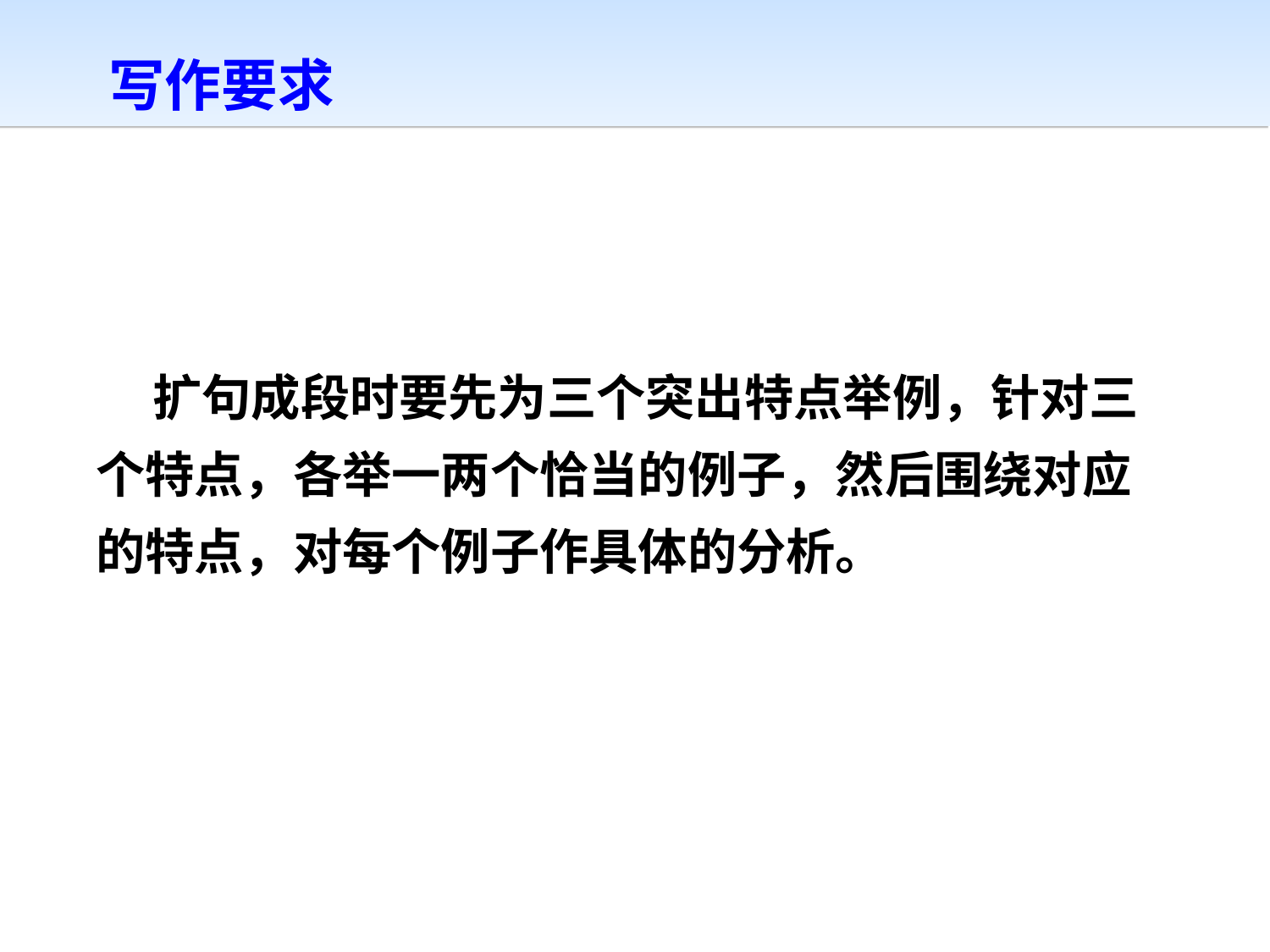

写作要求
    扩句成段时要先为三个突出特点举例，针对三个特点，各举一两个恰当的例子，然后围绕对应的特点，对每个例子作具体的分析。